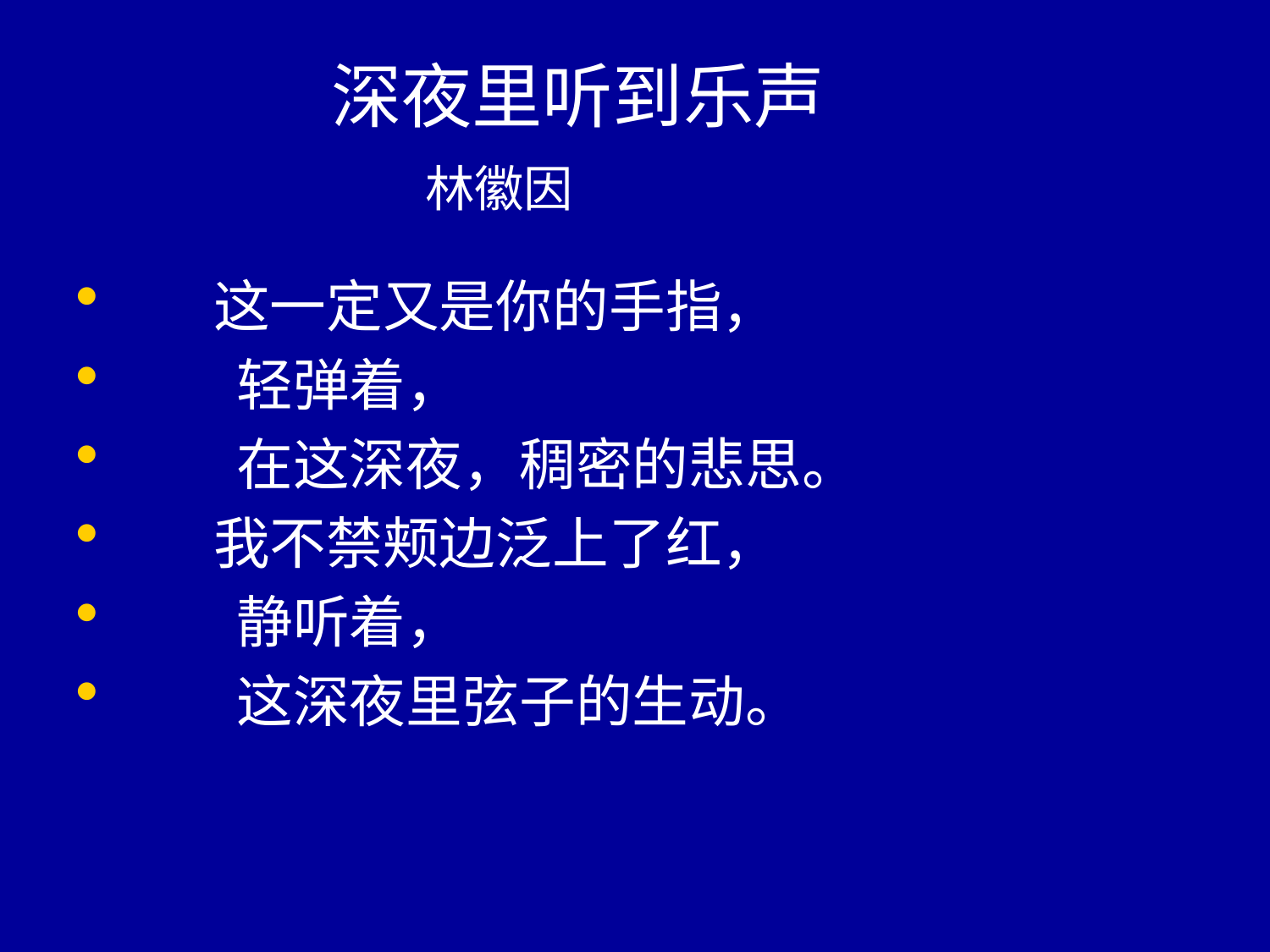

# 深夜里听到乐声 林徽因
      这一定又是你的手指，
　　轻弹着，
　　在这深夜，稠密的悲思。
      我不禁颊边泛上了红，
　　静听着，
　　这深夜里弦子的生动。